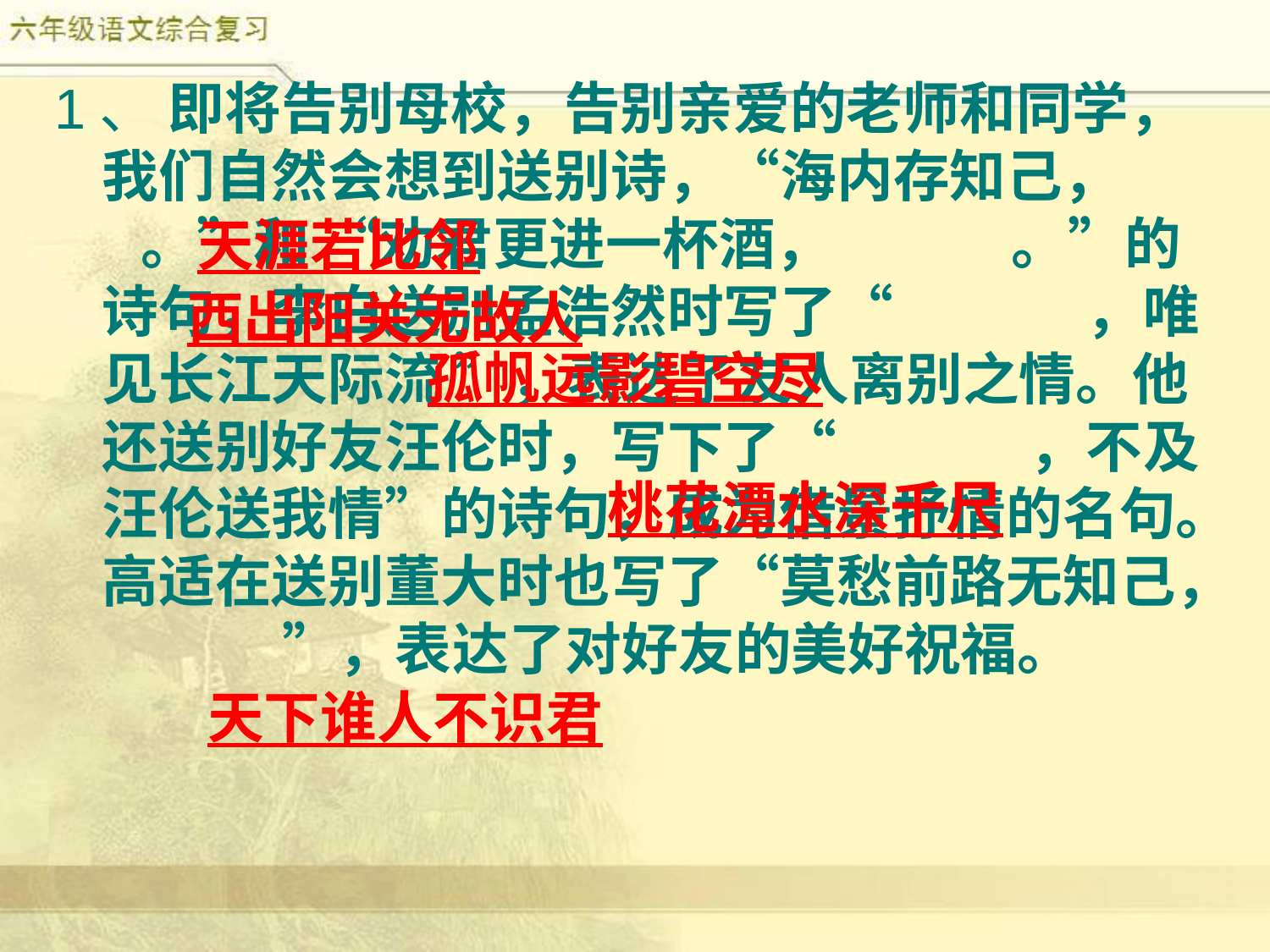

1、 即将告别母校，告别亲爱的老师和同学，我们自然会想到送别诗，“海内存知己，           。”和 “劝君更进一杯酒，              。”的诗句，李白送别孟浩然时写了“               ，唯见长江天际流 ”，表达了友人离别之情。他还送别好友汪伦时，写下了“               ，不及汪伦送我情”的诗句，成为借景抒情的名句。高适在送别董大时也写了“莫愁前路无知己，              ”，表达了对好友的美好祝福。
天涯若比邻
西出阳关无故人
孤帆远影碧空尽
桃花潭水深千尺
天下谁人不识君